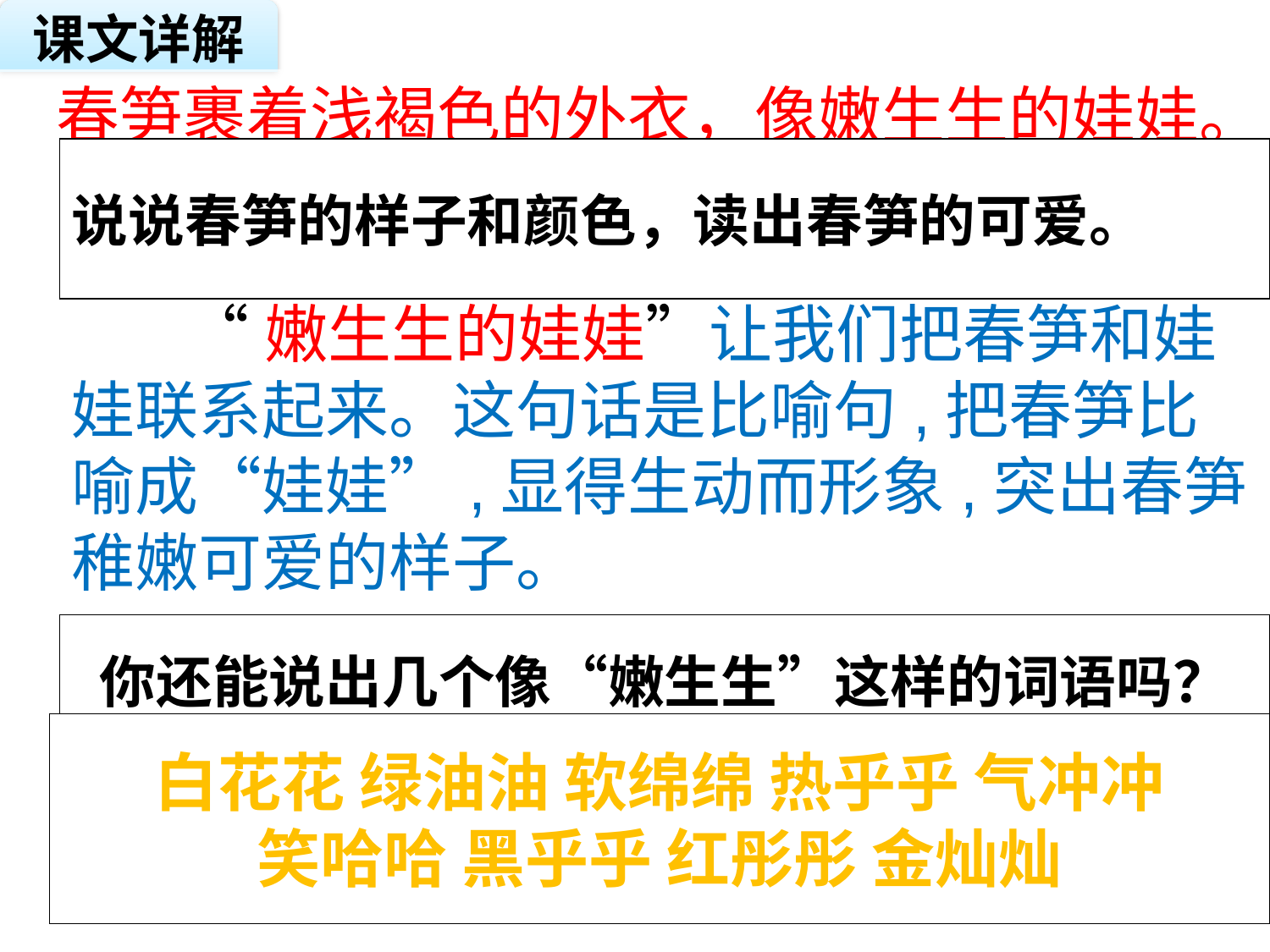

课文详解
  春笋裹着浅褐色的外衣，像嫩生生的娃娃。
说说春笋的样子和颜色，读出春笋的可爱。
        “嫩生生的娃娃”让我们把春笋和娃娃联系起来。这句话是比喻句,把春笋比喻成“娃娃”,显得生动而形象,突出春笋稚嫩可爱的样子。
你还能说出几个像“嫩生生”这样的词语吗？
白花花 绿油油 软绵绵 热乎乎 气冲冲
笑哈哈 黑乎乎 红彤彤 金灿灿